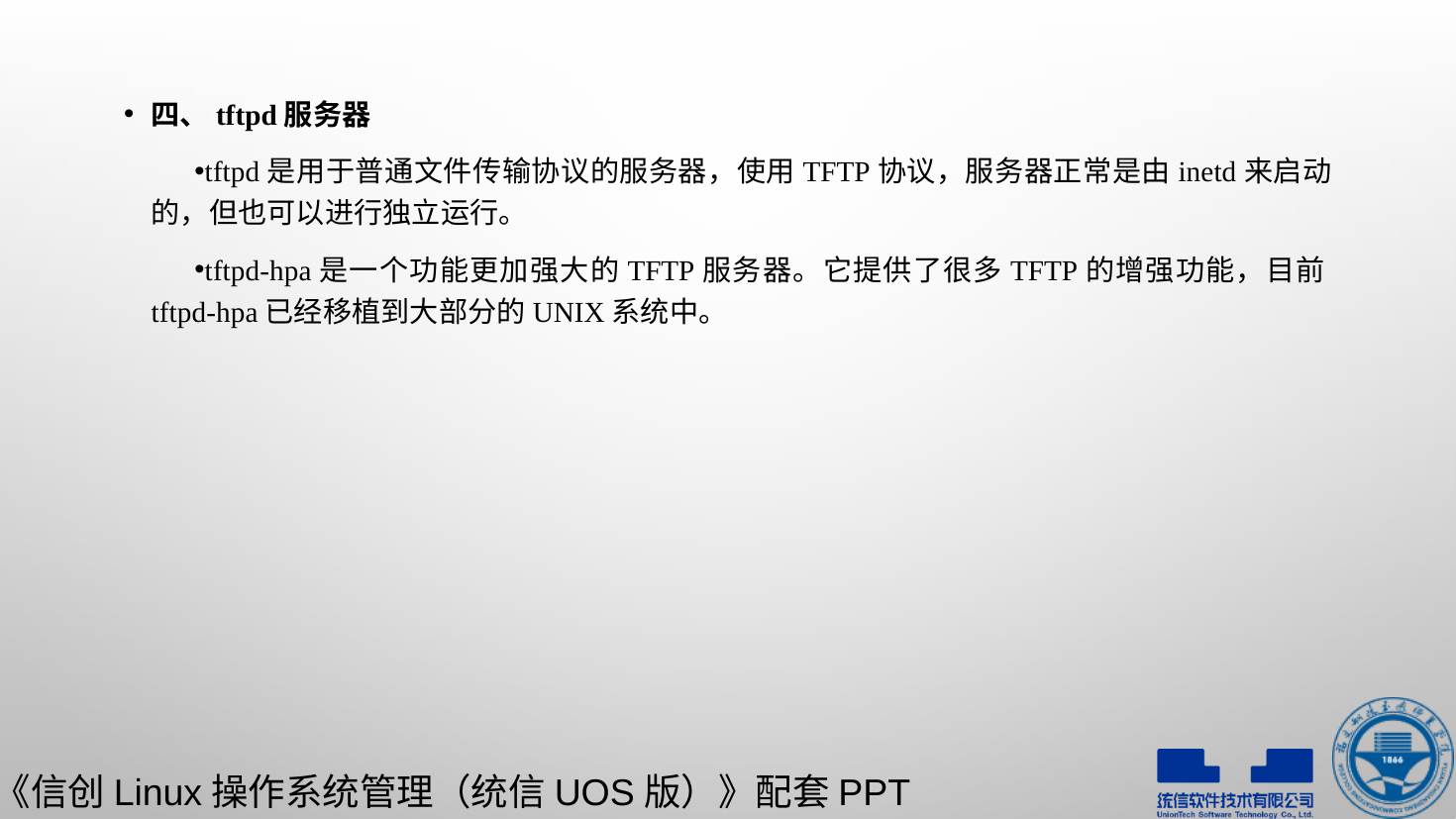

四、tftpd服务器
tftpd是用于普通文件传输协议的服务器，使用TFTP协议，服务器正常是由inetd来启动的，但也可以进行独立运行。
tftpd-hpa是一个功能更加强大的TFTP服务器。它提供了很多TFTP的增强功能，目前tftpd-hpa已经移植到大部分的UNIX系统中。